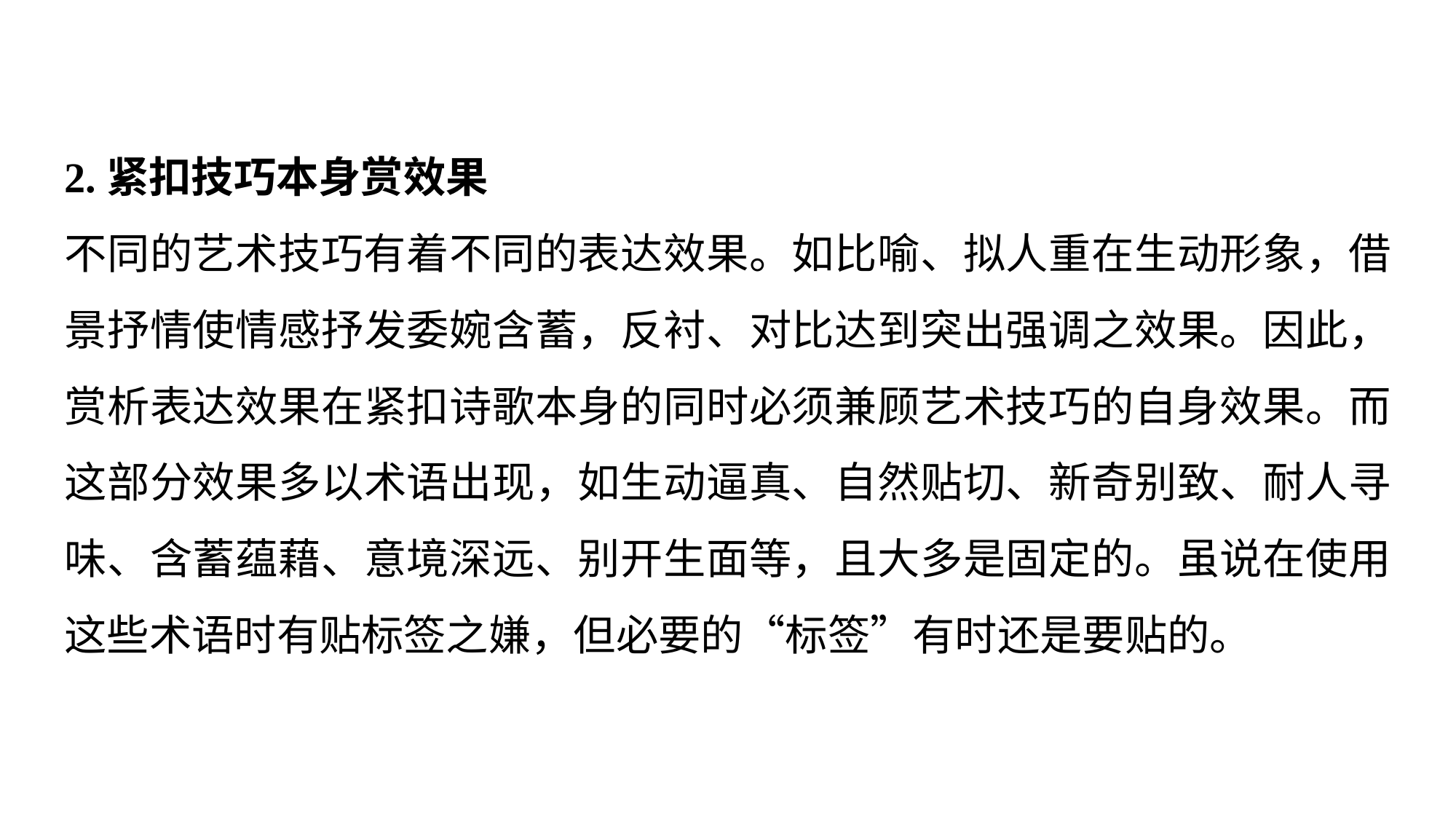

2.紧扣技巧本身赏效果
不同的艺术技巧有着不同的表达效果。如比喻、拟人重在生动形象，借景抒情使情感抒发委婉含蓄，反衬、对比达到突出强调之效果。因此，赏析表达效果在紧扣诗歌本身的同时必须兼顾艺术技巧的自身效果。而这部分效果多以术语出现，如生动逼真、自然贴切、新奇别致、耐人寻味、含蓄蕴藉、意境深远、别开生面等，且大多是固定的。虽说在使用这些术语时有贴标签之嫌，但必要的“标签”有时还是要贴的。